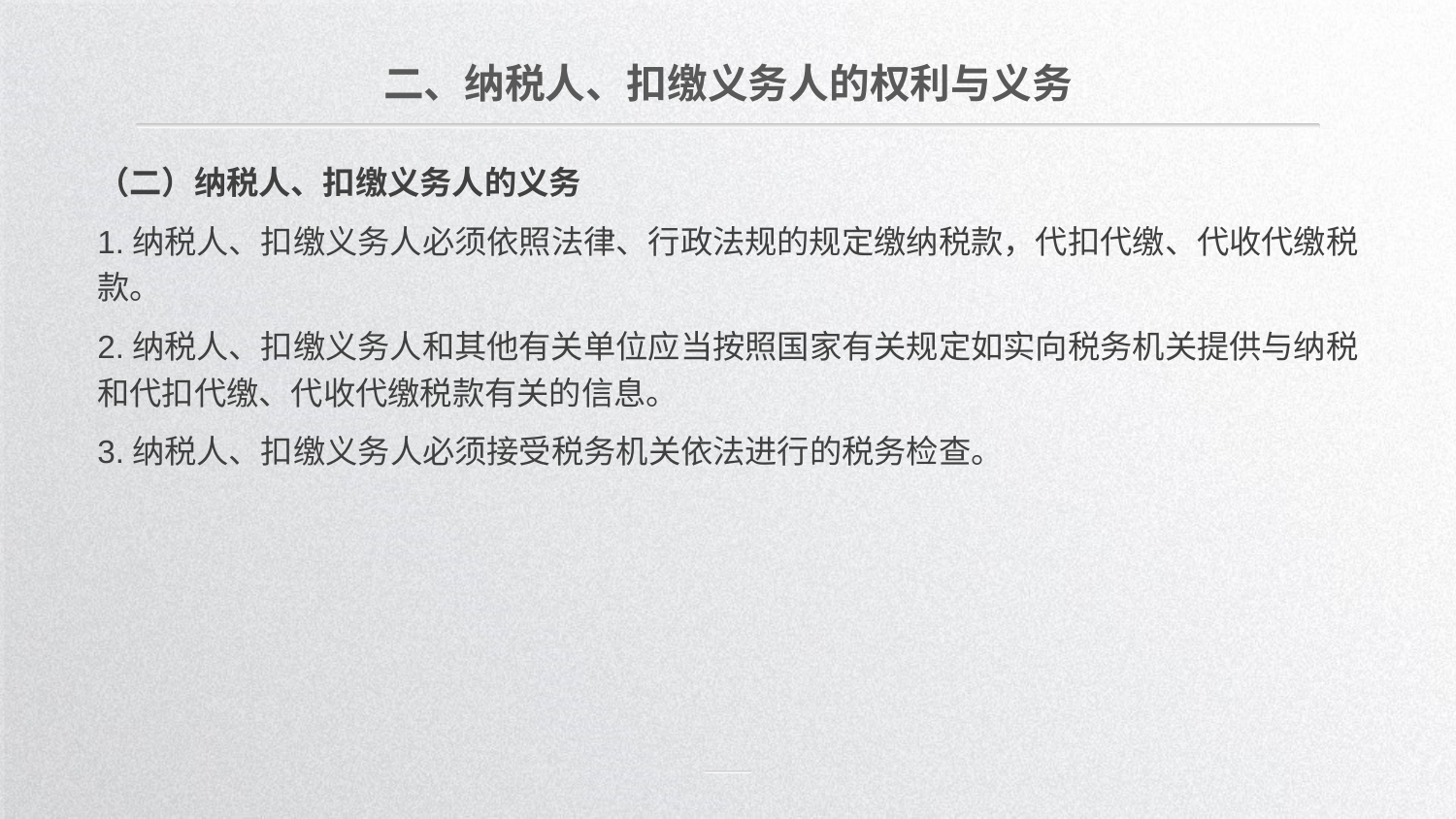

二、纳税人、扣缴义务人的权利与义务
（二）纳税人、扣缴义务人的义务
1.纳税人、扣缴义务人必须依照法律、行政法规的规定缴纳税款，代扣代缴、代收代缴税款。
2.纳税人、扣缴义务人和其他有关单位应当按照国家有关规定如实向税务机关提供与纳税和代扣代缴、代收代缴税款有关的信息。
3.纳税人、扣缴义务人必须接受税务机关依法进行的税务检查。